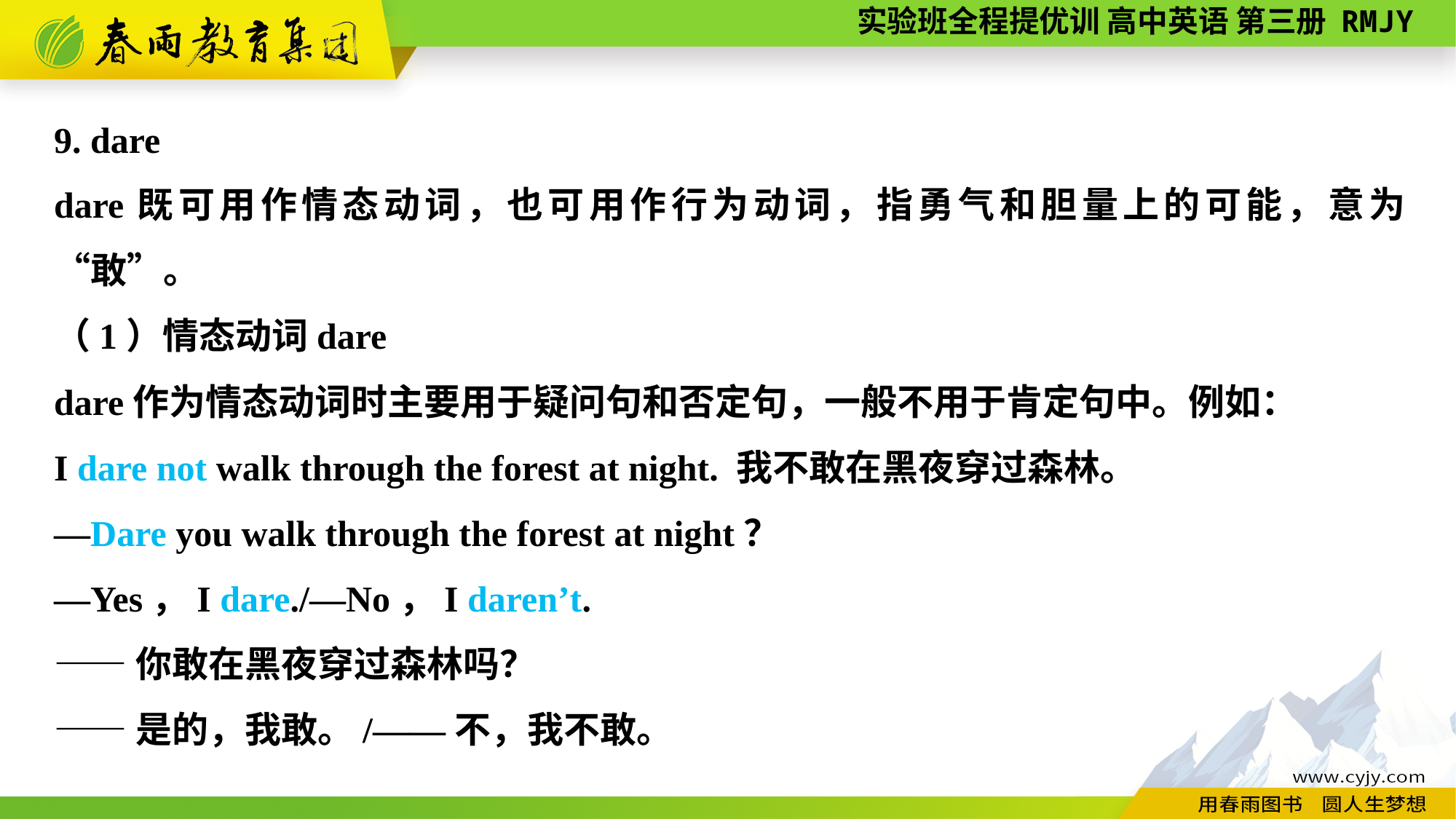

9. dare
dare既可用作情态动词，也可用作行为动词，指勇气和胆量上的可能，意为“敢”。
（1）情态动词dare
dare作为情态动词时主要用于疑问句和否定句，一般不用于肯定句中。例如：
I dare not walk through the forest at night. 我不敢在黑夜穿过森林。
—Dare you walk through the forest at night？
—Yes，I dare./—No，I daren’t.
——你敢在黑夜穿过森林吗？
——是的，我敢。/——不，我不敢。